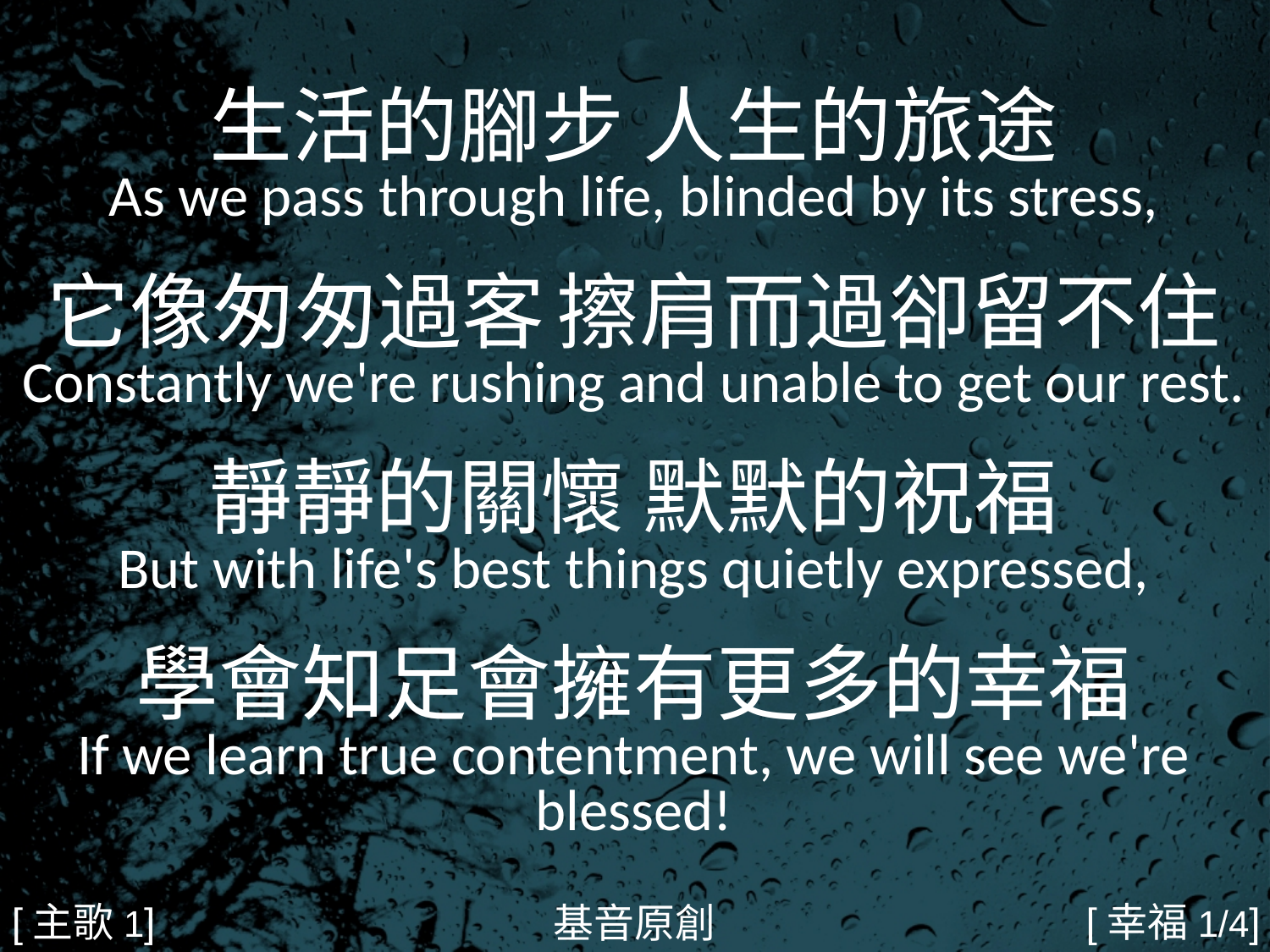

生活的腳步 人生的旅途
As we pass through life, blinded by its stress,

它像匆匆過客 擦肩而過卻留不住
Constantly we're rushing and unable to get our rest.

靜靜的關懷 默默的祝福
But with life's best things quietly expressed,

學會知足會擁有更多的幸福
If we learn true contentment, we will see we're blessed!
#

[主歌1]
[幸福1/4]
基音原創